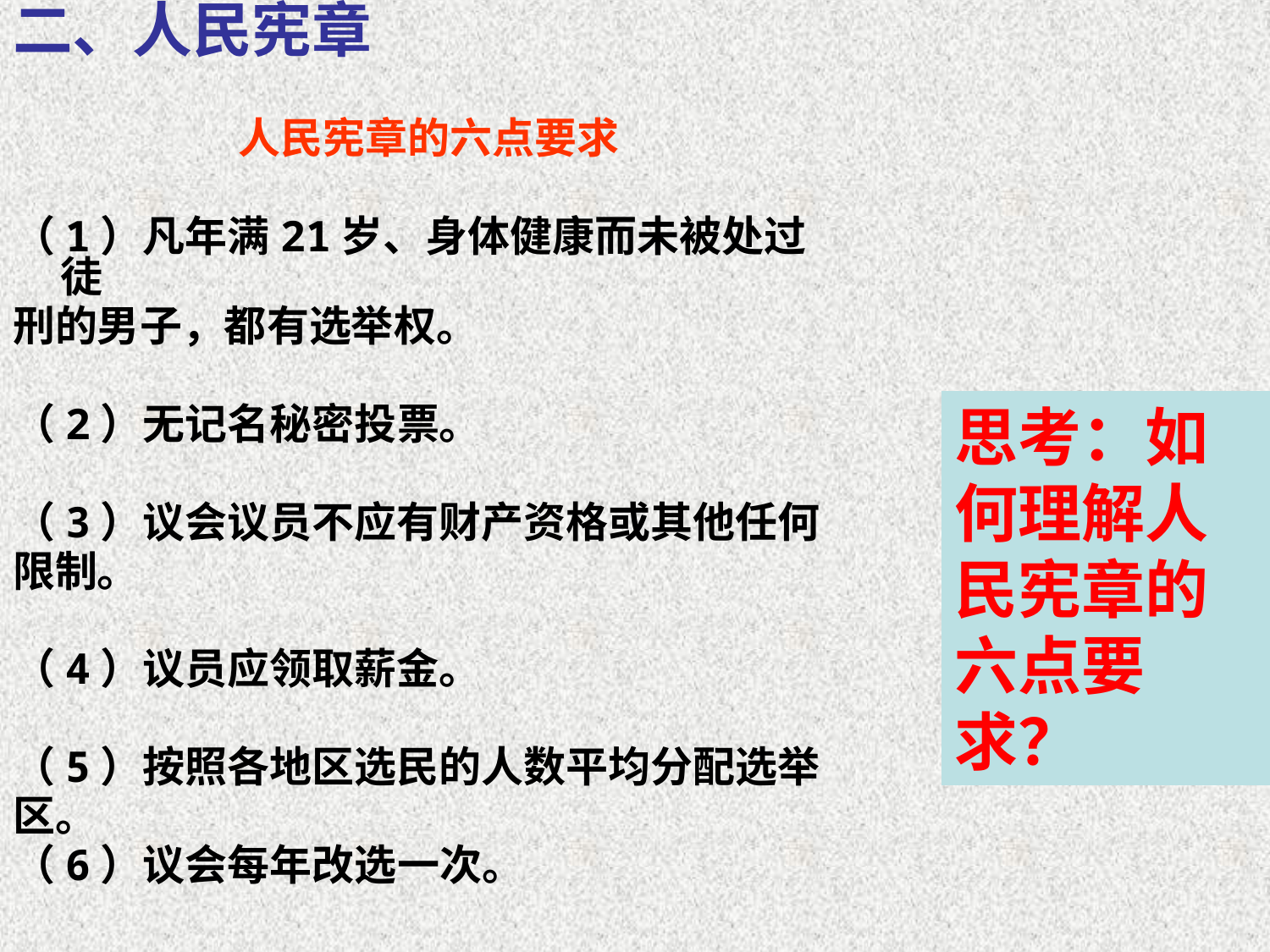

二、人民宪章

人民宪章的六点要求

（1）凡年满21岁、身体健康而未被处过徒
刑的男子，都有选举权。

（2）无记名秘密投票。

（3）议会议员不应有财产资格或其他任何
限制。

（4）议员应领取薪金。

（5）按照各地区选民的人数平均分配选举
区。
（6）议会每年改选一次。

思考：如何理解人民宪章的六点要求？